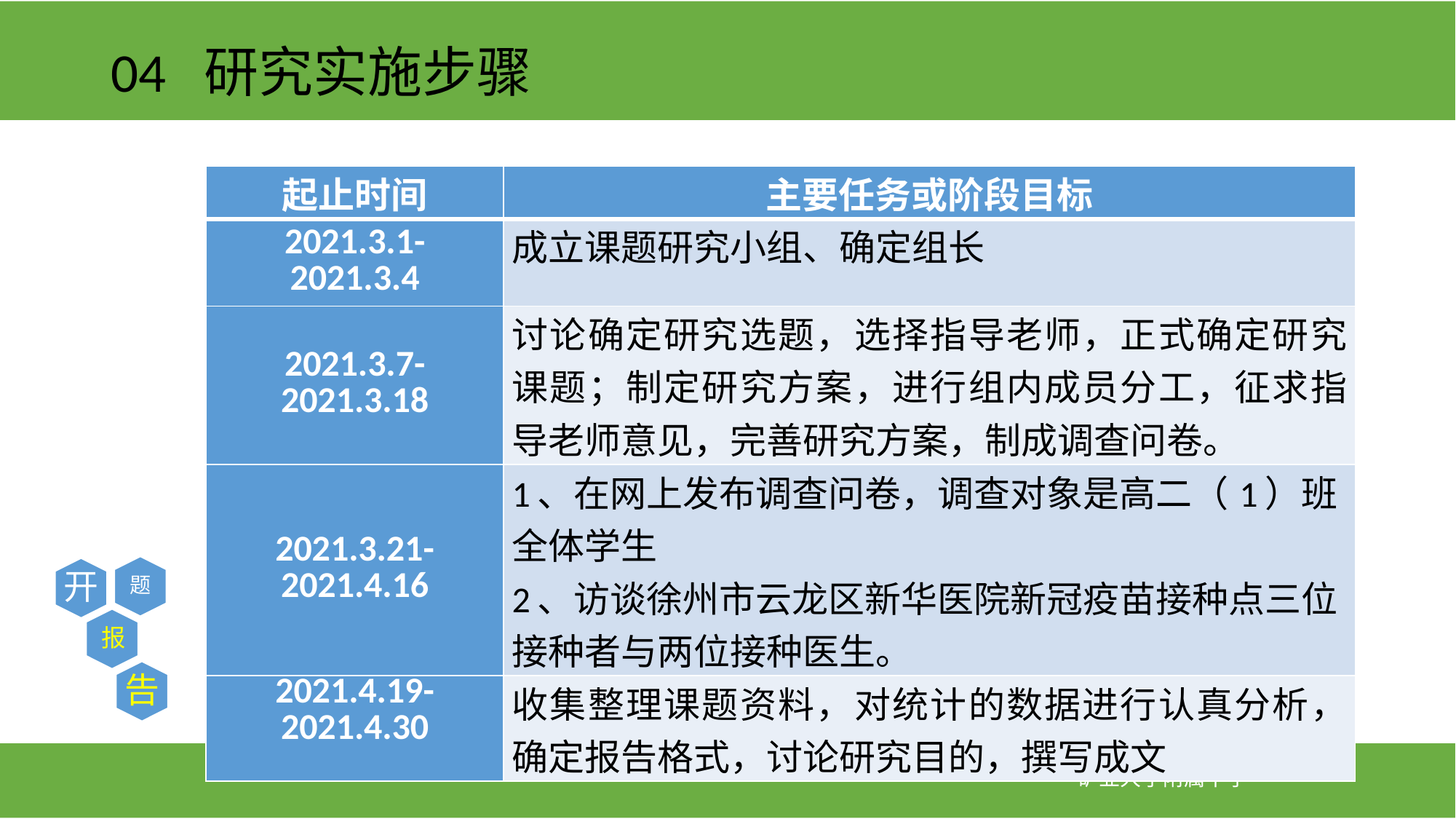

# 04  研究实施步骤
| 起止时间 | 主要任务或阶段目标 |
| --- | --- |
| 2021.3.1- 2021.3.4 | 成立课题研究小组、确定组长 |
| 2021.3.7- 2021.3.18 | 讨论确定研究选题，选择指导老师，正式确定研究课题；制定研究方案，进行组内成员分工，征求指导老师意见，完善研究方案，制成调查问卷。 |
| 2021.3.21-2021.4.16 | 1、在网上发布调查问卷，调查对象是高二（1）班全体学生 2、访谈徐州市云龙区新华医院新冠疫苗接种点三位接种者与两位接种医生。 |
| 2021.4.19-2021.4.30 | 收集整理课题资料，对统计的数据进行认真分析，确定报告格式，讨论研究目的，撰写成文 |